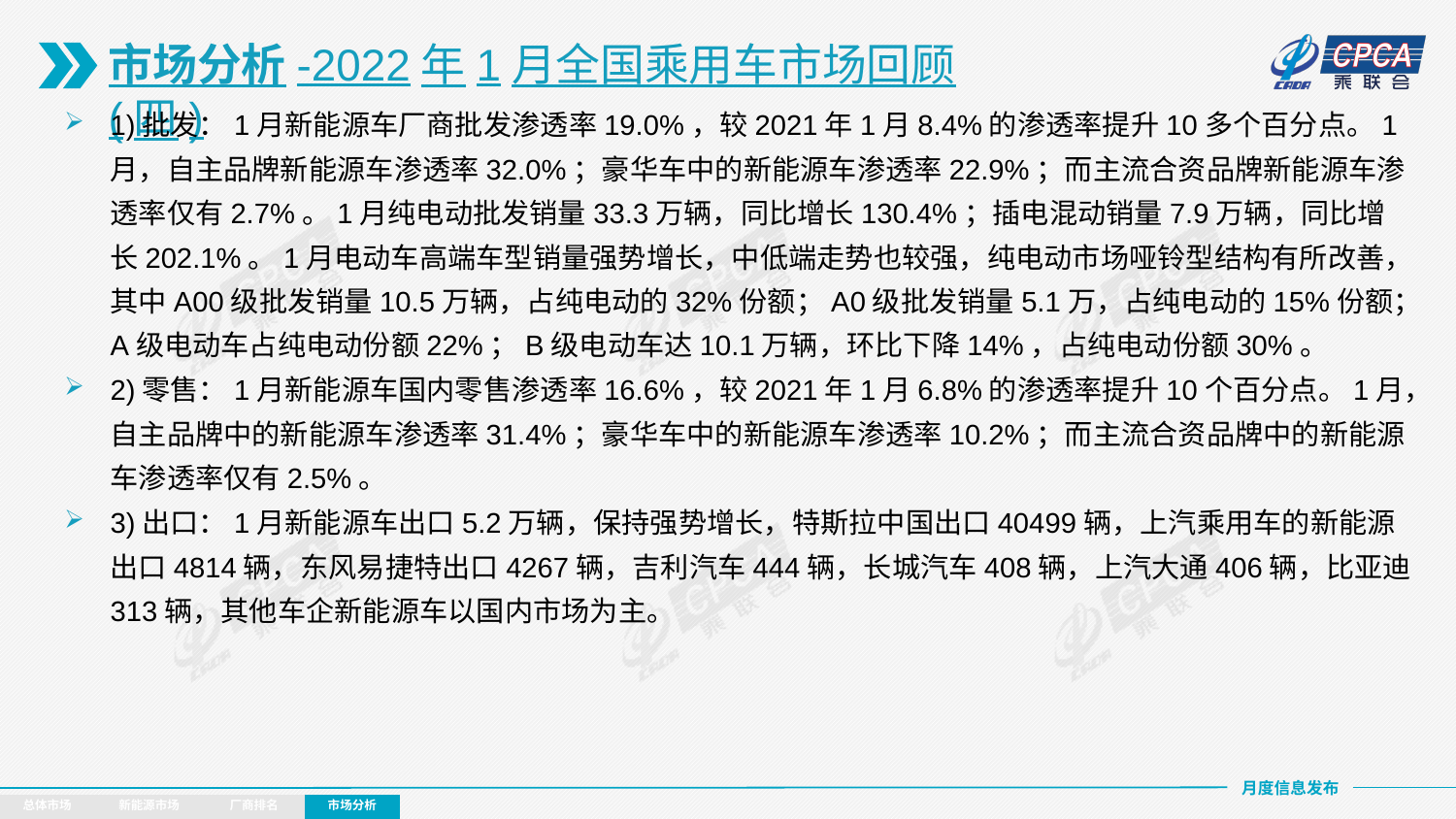

市场分析-2022年1月全国乘用车市场回顾(四)
1)批发：1月新能源车厂商批发渗透率19.0%，较2021年1月8.4%的渗透率提升10多个百分点。1月，自主品牌新能源车渗透率32.0%；豪华车中的新能源车渗透率22.9%；而主流合资品牌新能源车渗透率仅有2.7%。1月纯电动批发销量33.3万辆，同比增长130.4%；插电混动销量7.9万辆，同比增长202.1%。1月电动车高端车型销量强势增长，中低端走势也较强，纯电动市场哑铃型结构有所改善，其中A00级批发销量10.5万辆，占纯电动的32%份额；A0级批发销量5.1万，占纯电动的15%份额；A级电动车占纯电动份额22%；B级电动车达10.1万辆，环比下降14%，占纯电动份额30%。
2)零售：1月新能源车国内零售渗透率16.6%，较2021年1月6.8%的渗透率提升10个百分点。1月，自主品牌中的新能源车渗透率31.4%；豪华车中的新能源车渗透率10.2%；而主流合资品牌中的新能源车渗透率仅有2.5%。
3)出口：1月新能源车出口5.2万辆，保持强势增长，特斯拉中国出口40499辆，上汽乘用车的新能源出口4814辆，东风易捷特出口4267辆，吉利汽车444辆，长城汽车408辆，上汽大通406辆，比亚迪313辆，其他车企新能源车以国内市场为主。
13